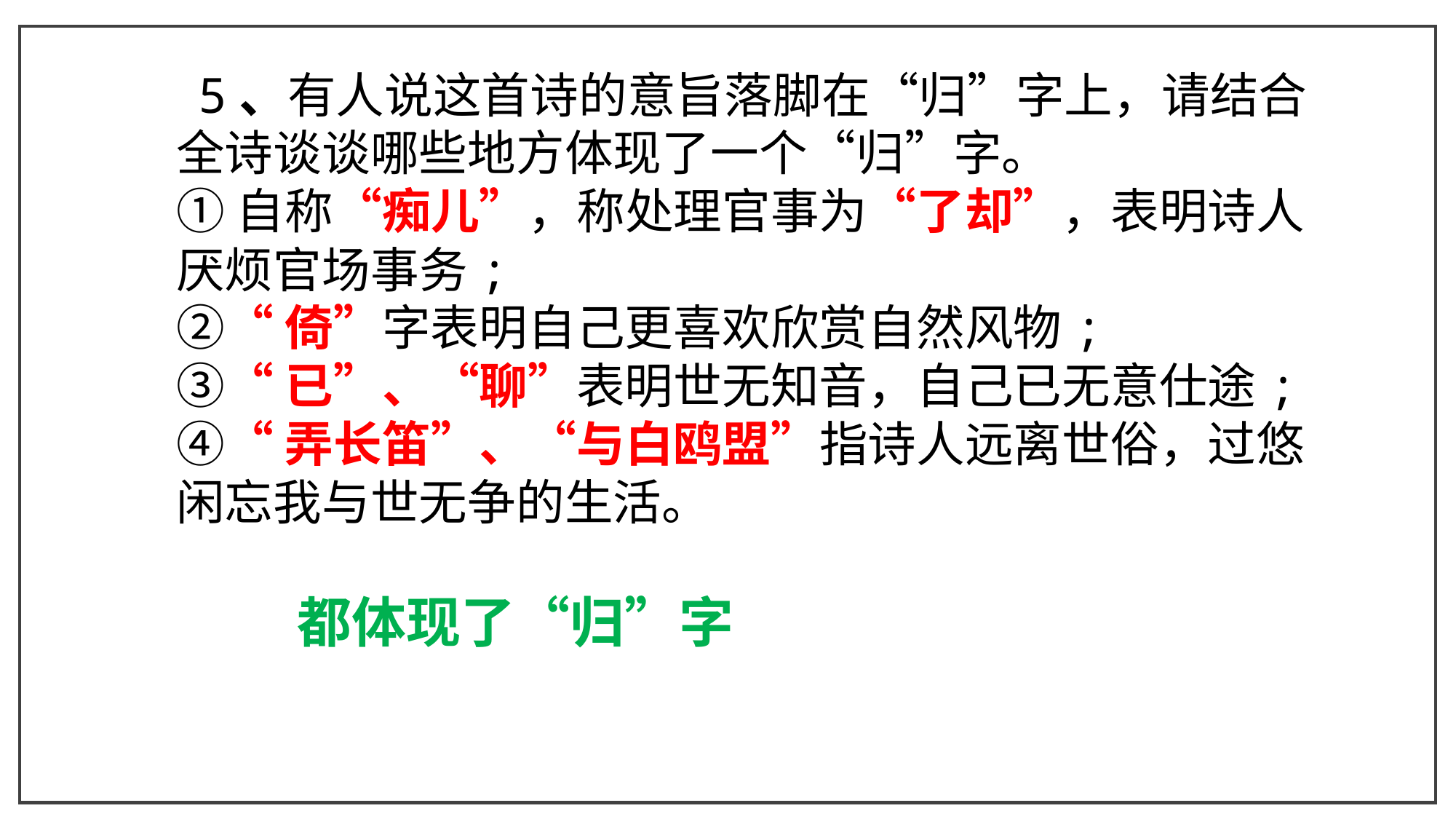

5、有人说这首诗的意旨落脚在“归”字上，请结合全诗谈谈哪些地方体现了一个“归”字。
①自称“痴儿”，称处理官事为“了却”，表明诗人厌烦官场事务;
②“倚”字表明自己更喜欢欣赏自然风物;
③“已”、“聊”表明世无知音，自己已无意仕途;
④“弄长笛”、“与白鸥盟”指诗人远离世俗，过悠闲忘我与世无争的生活。

          都体现了“归”字